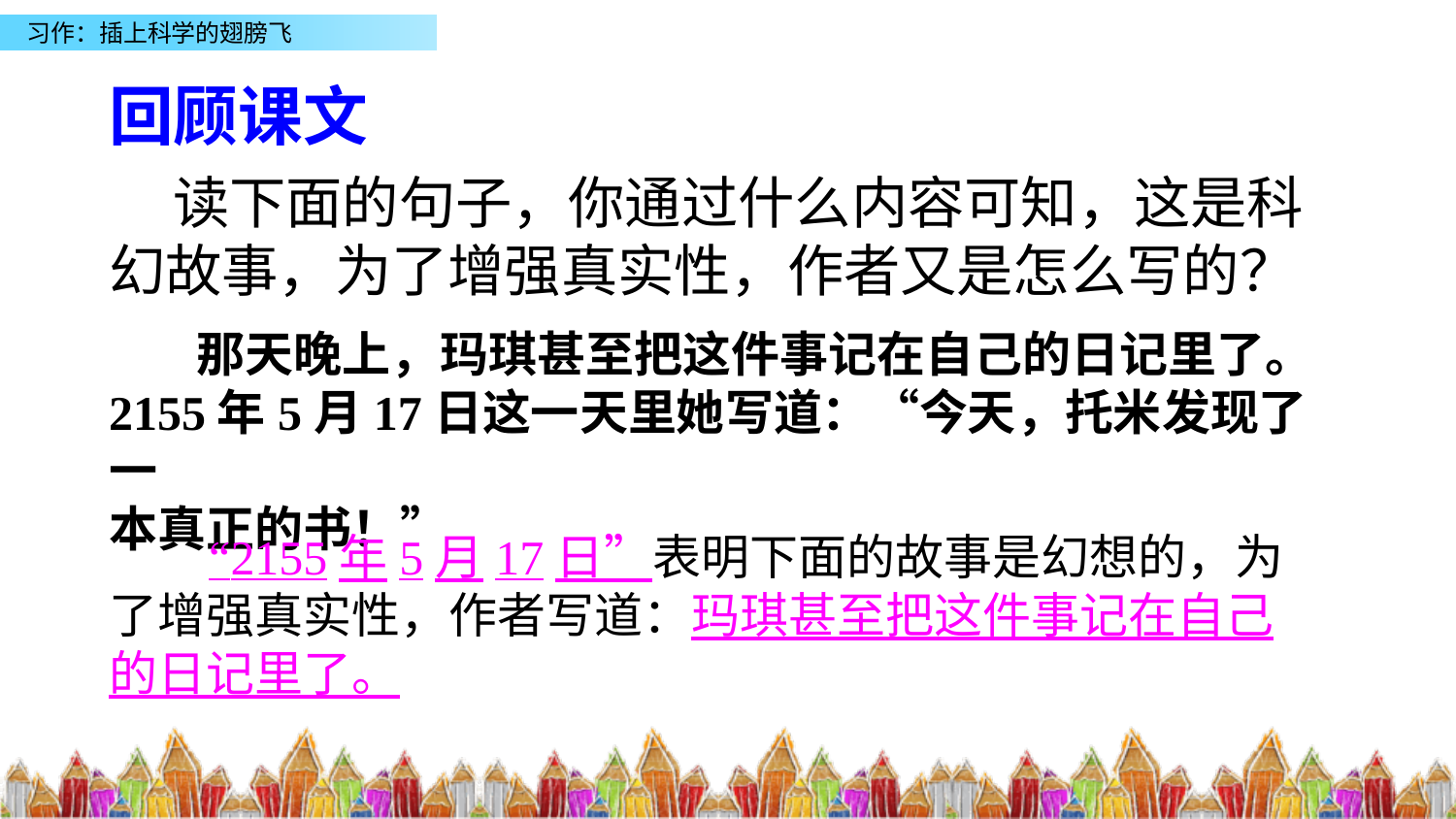

回顾课文
    读下面的句子，你通过什么内容可知，这是科幻故事，为了增强真实性，作者又是怎么写的？
       那天晚上，玛琪甚至把这件事记在自己的日记里了。2155年5月17日这一天里她写道：“今天，托米发现了一
本真正的书！”
“2155年5月17日”表明下面的故事是幻想的，为了增强真实性，作者写道：玛琪甚至把这件事记在自己的日记里了。